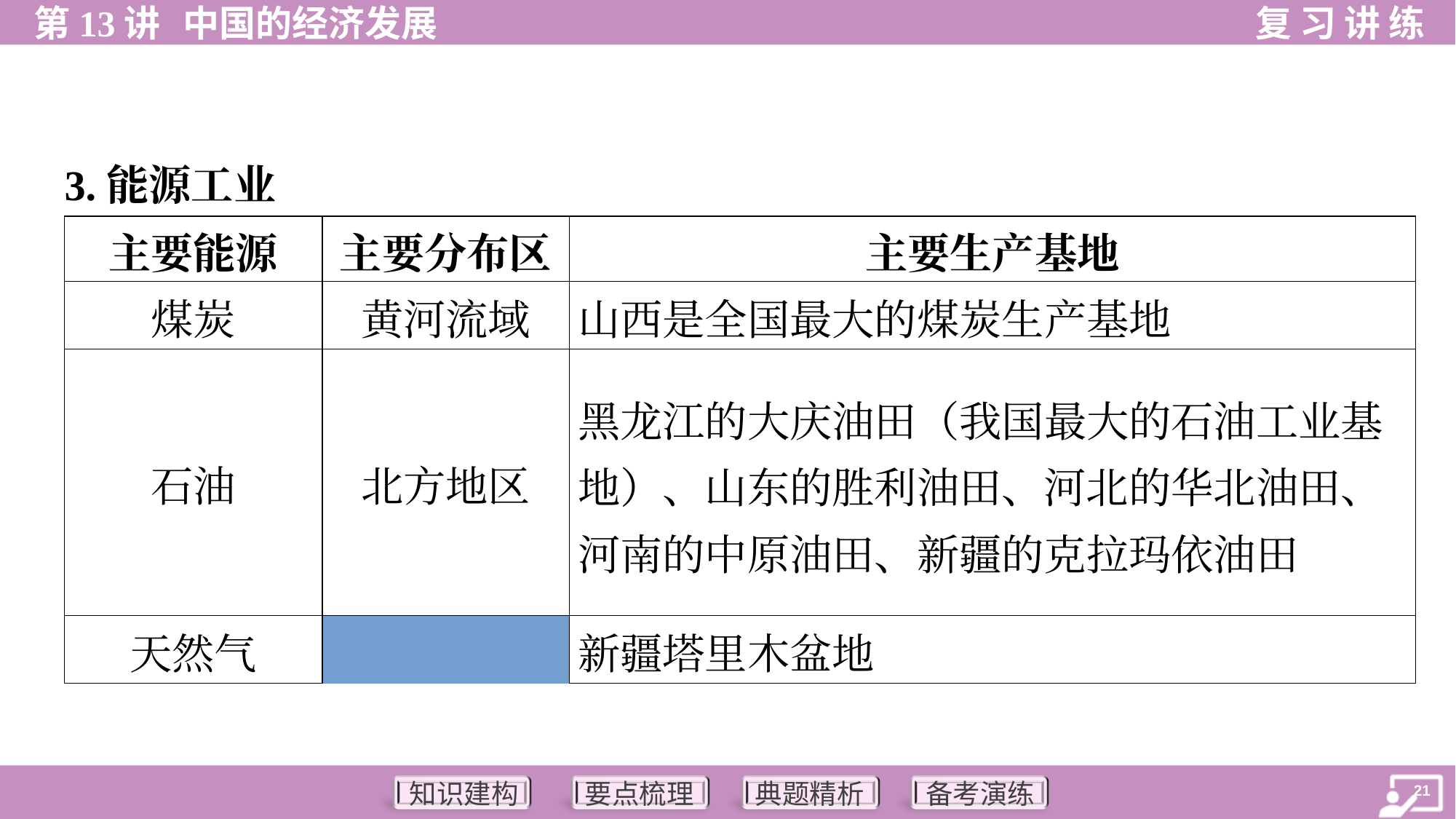

3.能源工业
| 主要能源 |  | 主要分布区 | 主要生产基地 |
| --- | --- | --- | --- |
| 煤炭 |  | 黄河流域 | 山西是全国最大的煤炭生产基地 |
| 石油 |  | 北方地区 | 黑龙江的大庆油田（我国最大的石油工业基地）、山东的胜利油田、河北的华北油田、河南的中原油田、新疆的克拉玛依油田 |
| 天然气 |  | 新疆 | 塔里木盆地 |